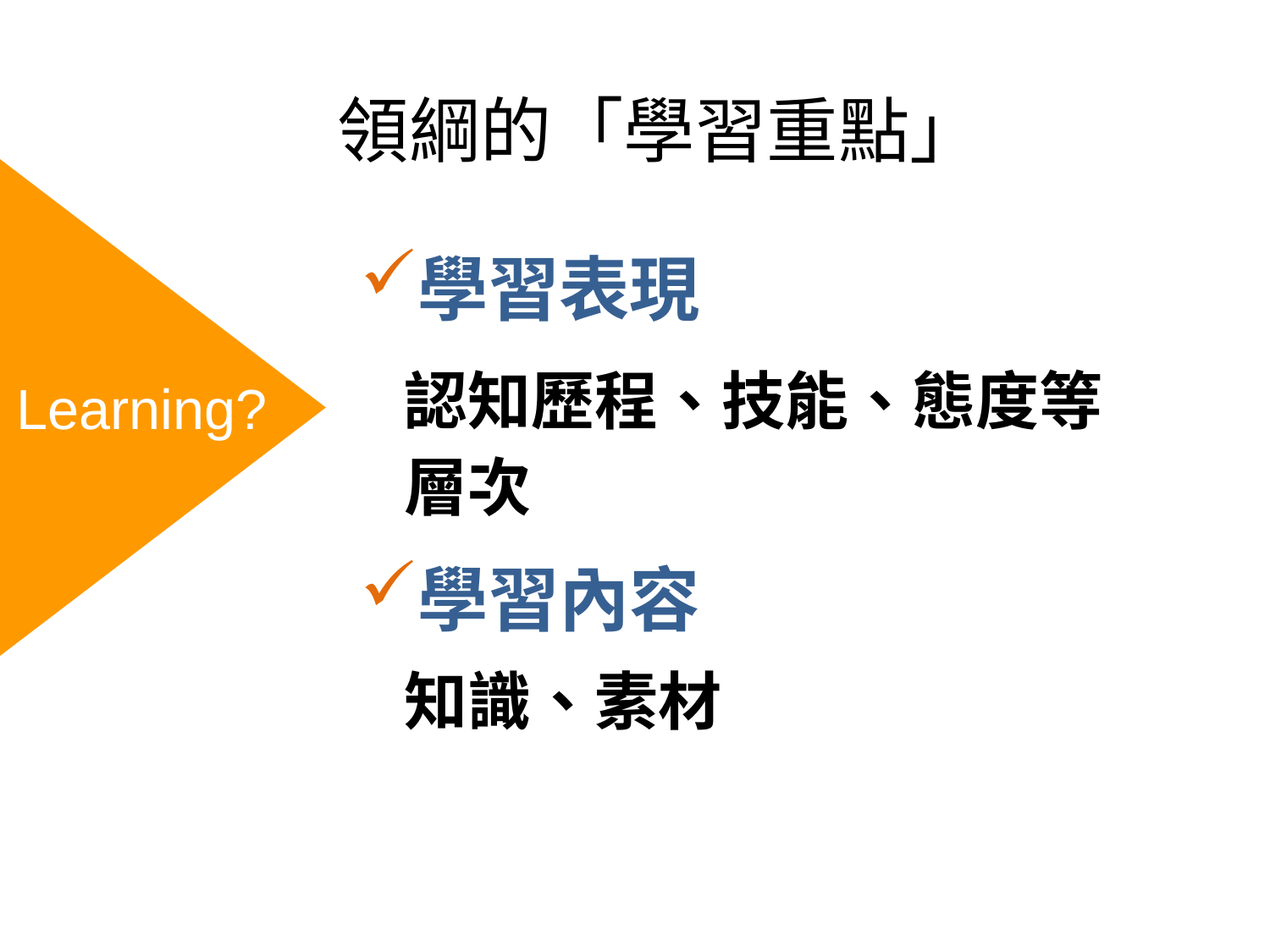

# 領綱的「學習重點」
學習表現
  認知歷程、技能、態度等
  層次
學習內容
  知識、素材

Learning?